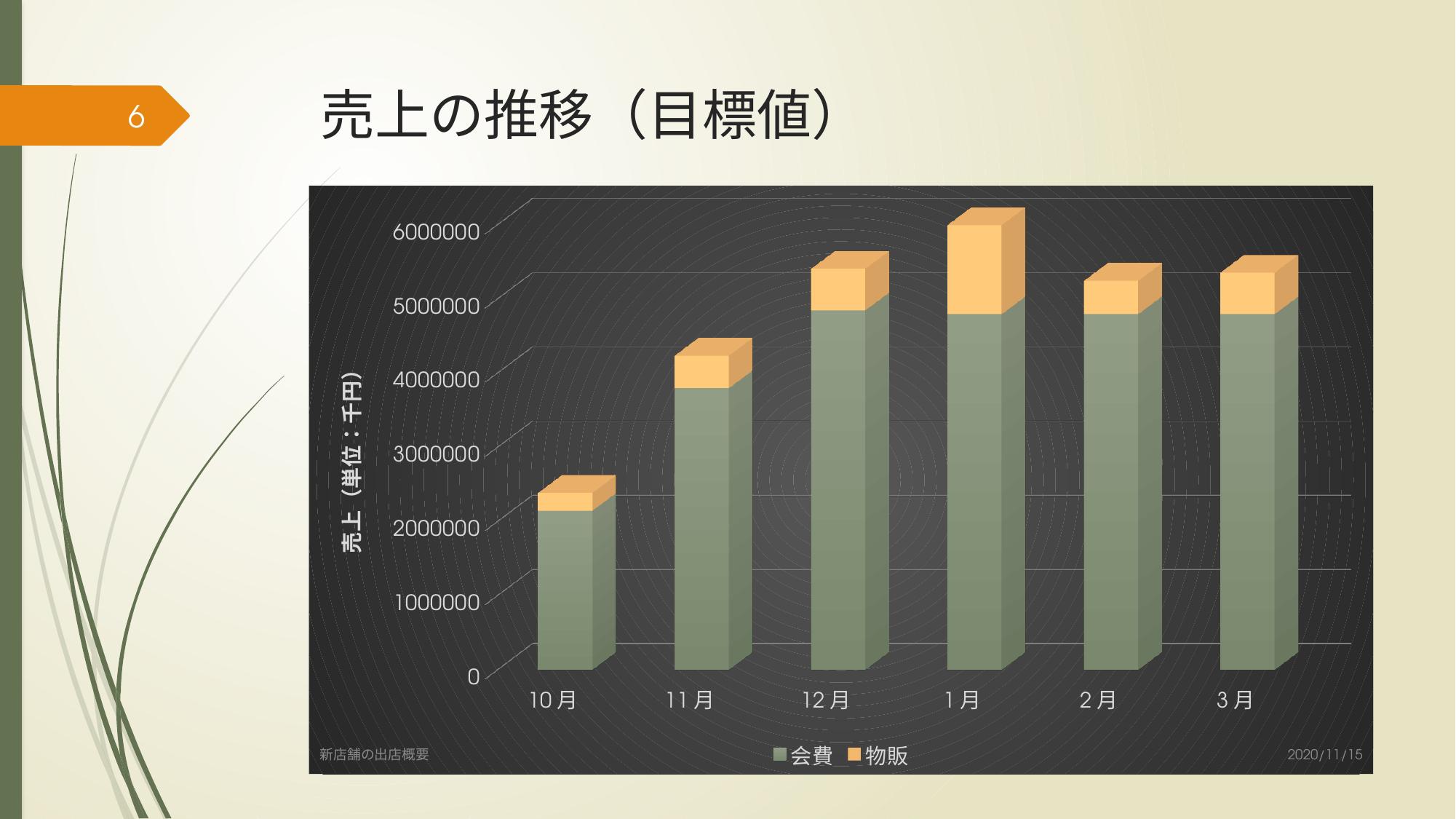

# 売上の推移（目標値）
6

[unsupported chart]

2020/11/15
新店舗の出店概要